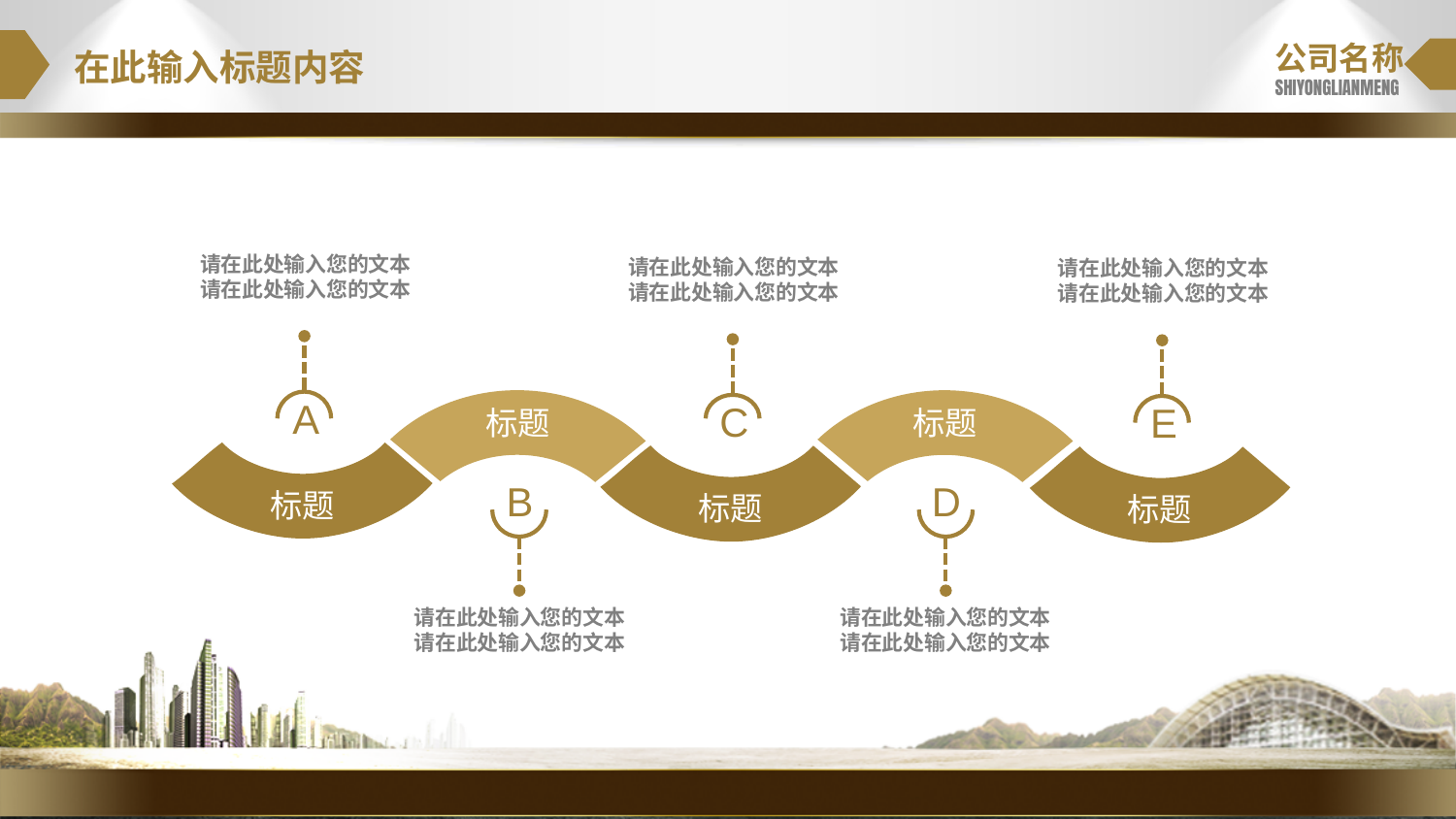

公司名称
SHIYONGLIANMENG

在此输入标题内容
请在此处输入您的文本
请在此处输入您的文本

A
标题
请在此处输入您的文本
请在此处输入您的文本

C
标题
请在此处输入您的文本
请在此处输入您的文本

E
标题
标题
B

请在此处输入您的文本
请在此处输入您的文本
标题
D

请在此处输入您的文本
请在此处输入您的文本